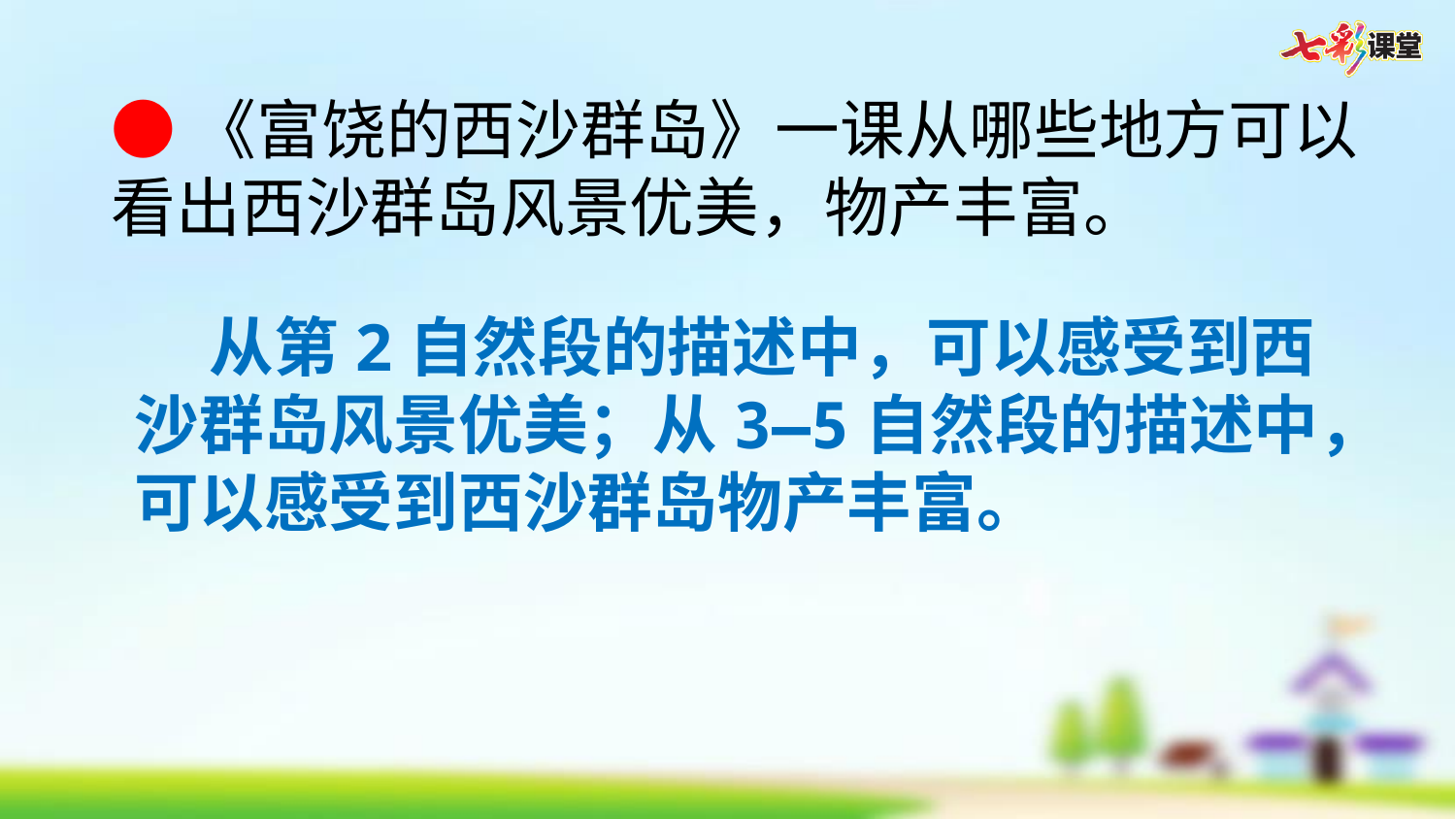

●《富饶的西沙群岛》一课从哪些地方可以看出西沙群岛风景优美，物产丰富。
    从第2自然段的描述中，可以感受到西沙群岛风景优美；从3—5自然段的描述中，可以感受到西沙群岛物产丰富。